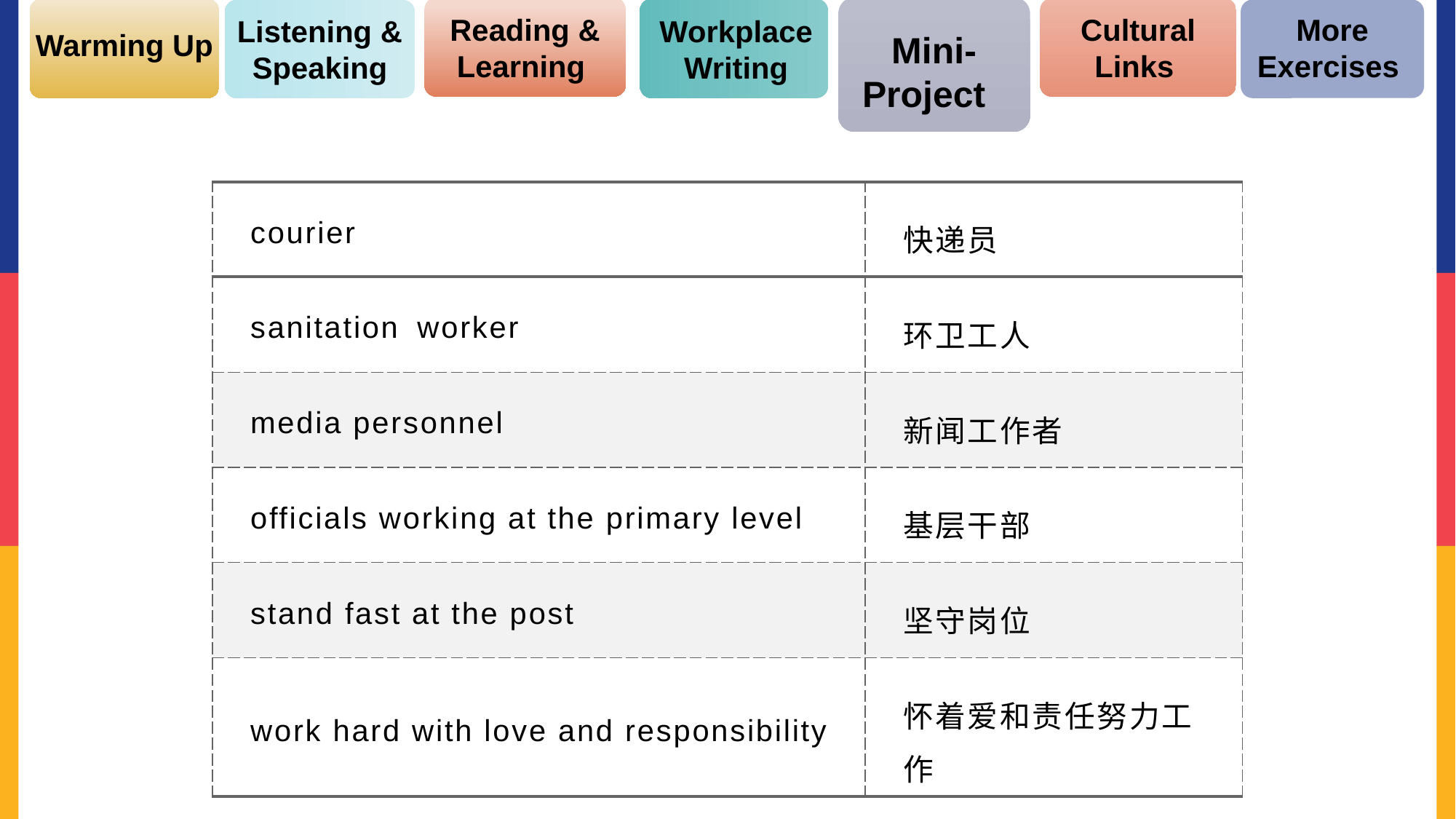

Cultural Links
Reading & Learning
More Exercises
Listening & Speaking
Workplace Writing
Warming Up
Mini-Project
| courier | 快递员 |
| --- | --- |
| sanitation worker | 环卫工人 |
| media personnel | 新闻工作者 |
| officials working at the primary level | 基层干部 |
| stand fast at the post | 坚守岗位 |
| work hard with love and responsibility | 怀着爱和责任努力工作 |